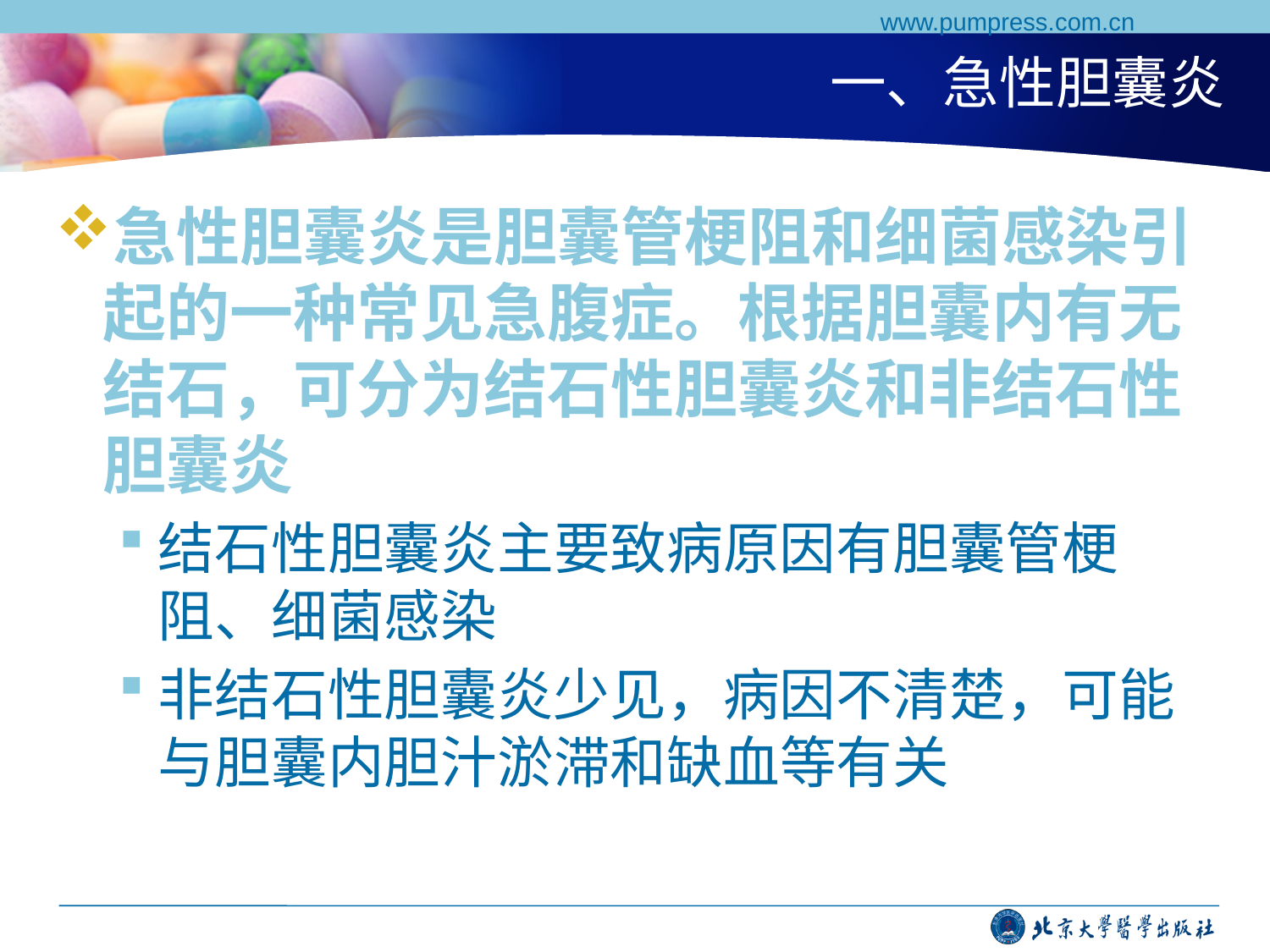

www.pumpress.com.cn
# 一、急性胆囊炎
急性胆囊炎是胆囊管梗阻和细菌感染引起的一种常见急腹症。根据胆囊内有无结石，可分为结石性胆囊炎和非结石性胆囊炎
结石性胆囊炎主要致病原因有胆囊管梗阻、细菌感染
非结石性胆囊炎少见，病因不清楚，可能与胆囊内胆汁淤滞和缺血等有关